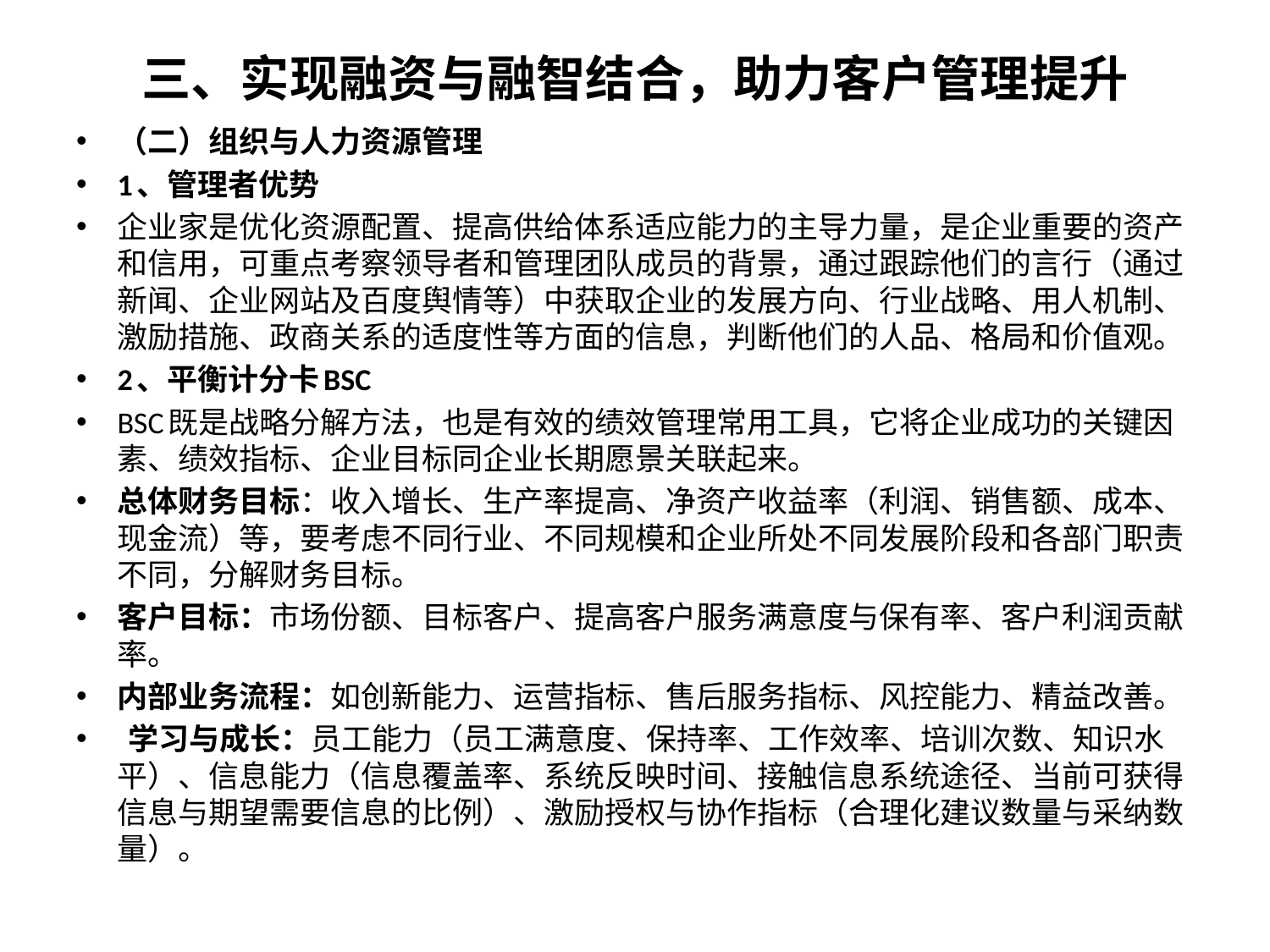

# 三、实现融资与融智结合，助力客户管理提升
（二）组织与人力资源管理
1、管理者优势
企业家是优化资源配置、提高供给体系适应能力的主导力量，是企业重要的资产和信用，可重点考察领导者和管理团队成员的背景，通过跟踪他们的言行（通过新闻、企业网站及百度舆情等）中获取企业的发展方向、行业战略、用人机制、激励措施、政商关系的适度性等方面的信息，判断他们的人品、格局和价值观。
2、平衡计分卡BSC
BSC既是战略分解方法，也是有效的绩效管理常用工具，它将企业成功的关键因素、绩效指标、企业目标同企业长期愿景关联起来。
总体财务目标：收入增长、生产率提高、净资产收益率（利润、销售额、成本、现金流）等，要考虑不同行业、不同规模和企业所处不同发展阶段和各部门职责不同，分解财务目标。
客户目标：市场份额、目标客户、提高客户服务满意度与保有率、客户利润贡献率。
内部业务流程：如创新能力、运营指标、售后服务指标、风控能力、精益改善。
 学习与成长：员工能力（员工满意度、保持率、工作效率、培训次数、知识水平）、信息能力（信息覆盖率、系统反映时间、接触信息系统途径、当前可获得信息与期望需要信息的比例）、激励授权与协作指标（合理化建议数量与采纳数量）。